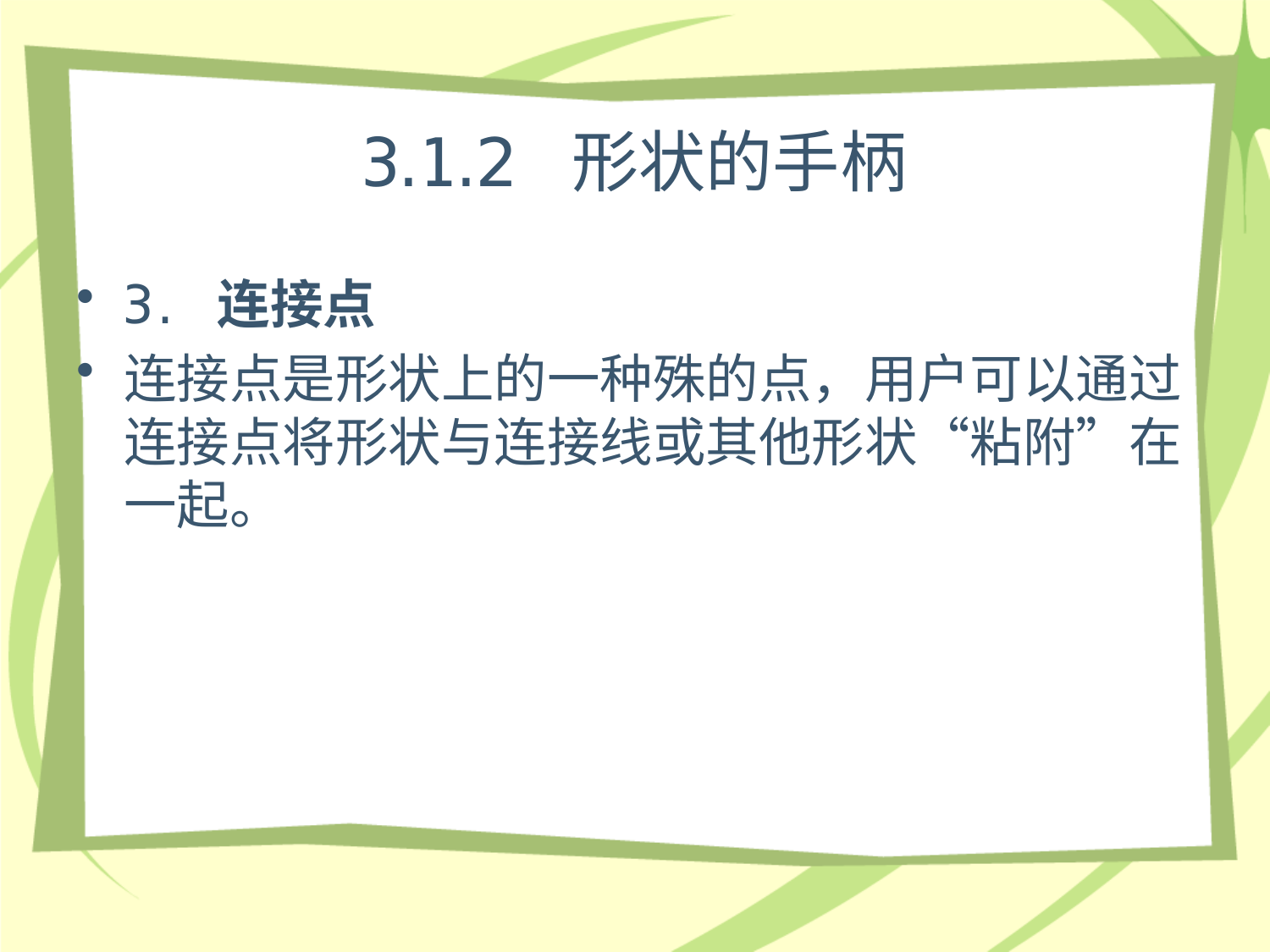

# 3.1.2  形状的手柄
3.  连接点
连接点是形状上的一种殊的点，用户可以通过连接点将形状与连接线或其他形状“粘附”在一起。